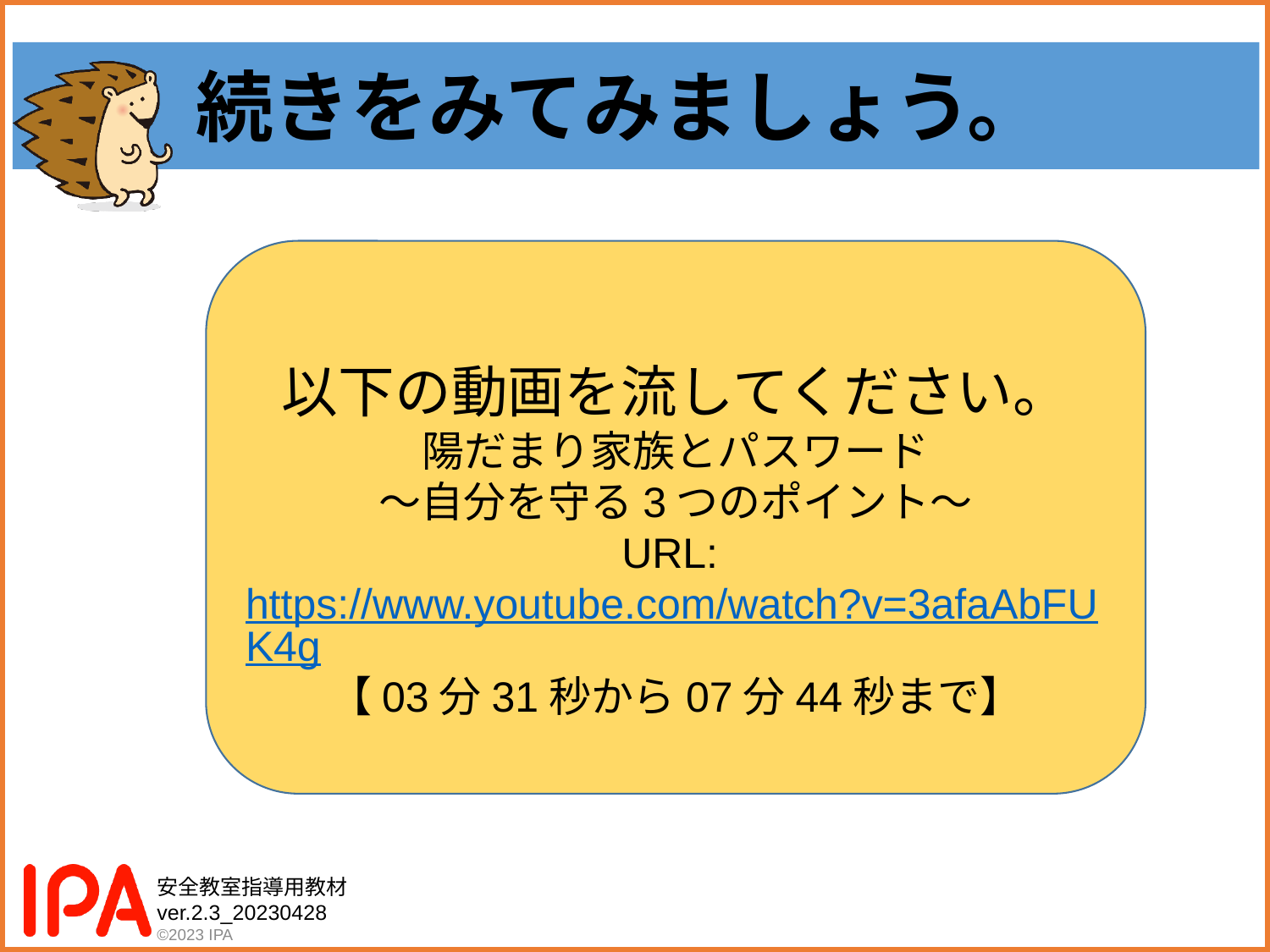

# 続きをみてみましょう。
以下の動画を流してください。
陽だまり家族とパスワード
～自分を守る3つのポイント～
URL: https://www.youtube.com/watch?v=3afaAbFUK4g
【03分31秒から07分44秒まで】